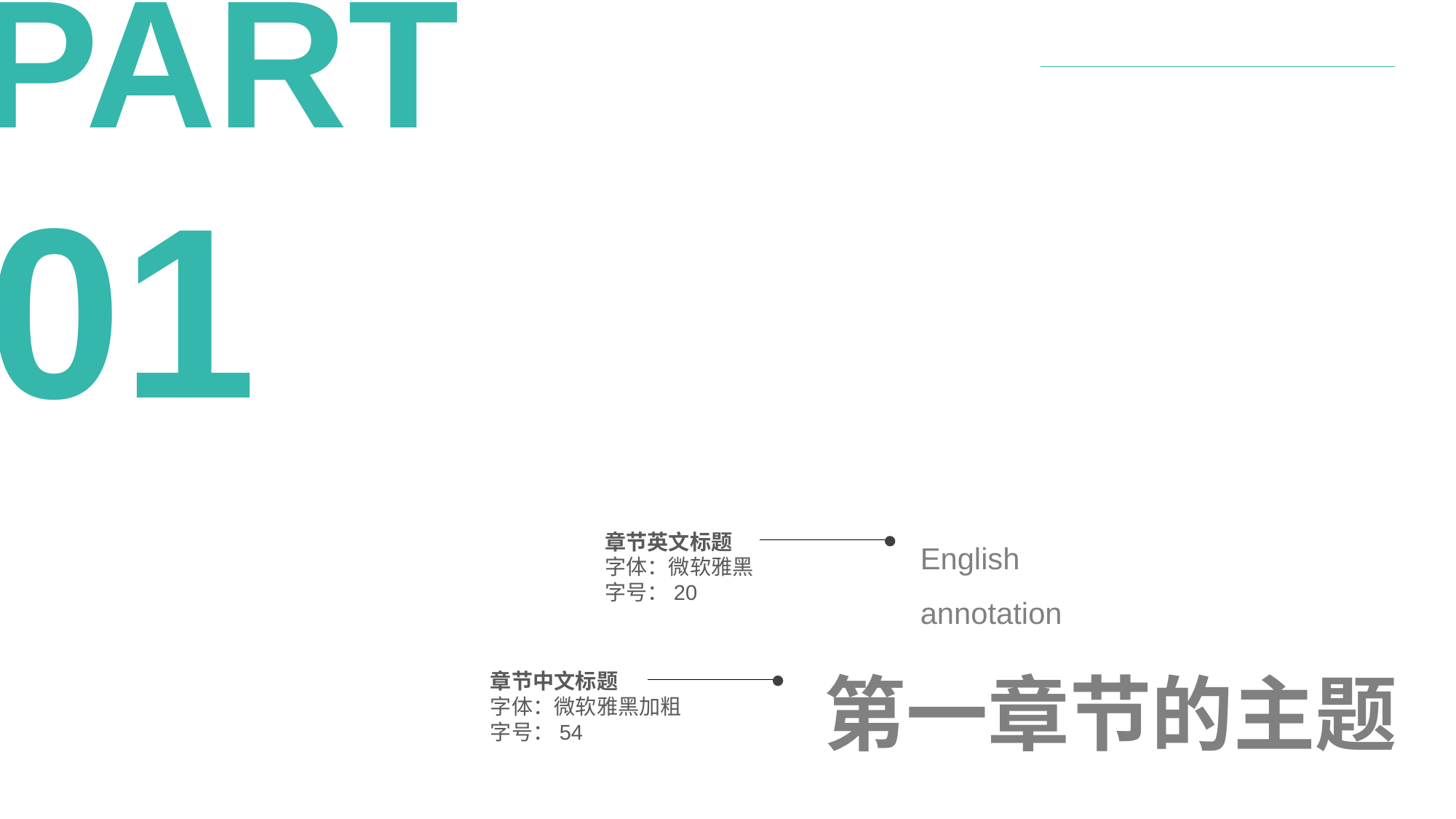

PART
01
English
annotation
章节英文标题
字体：微软雅黑
字号：20

第一章节的主题
章节中文标题
字体：微软雅黑加粗
字号：54